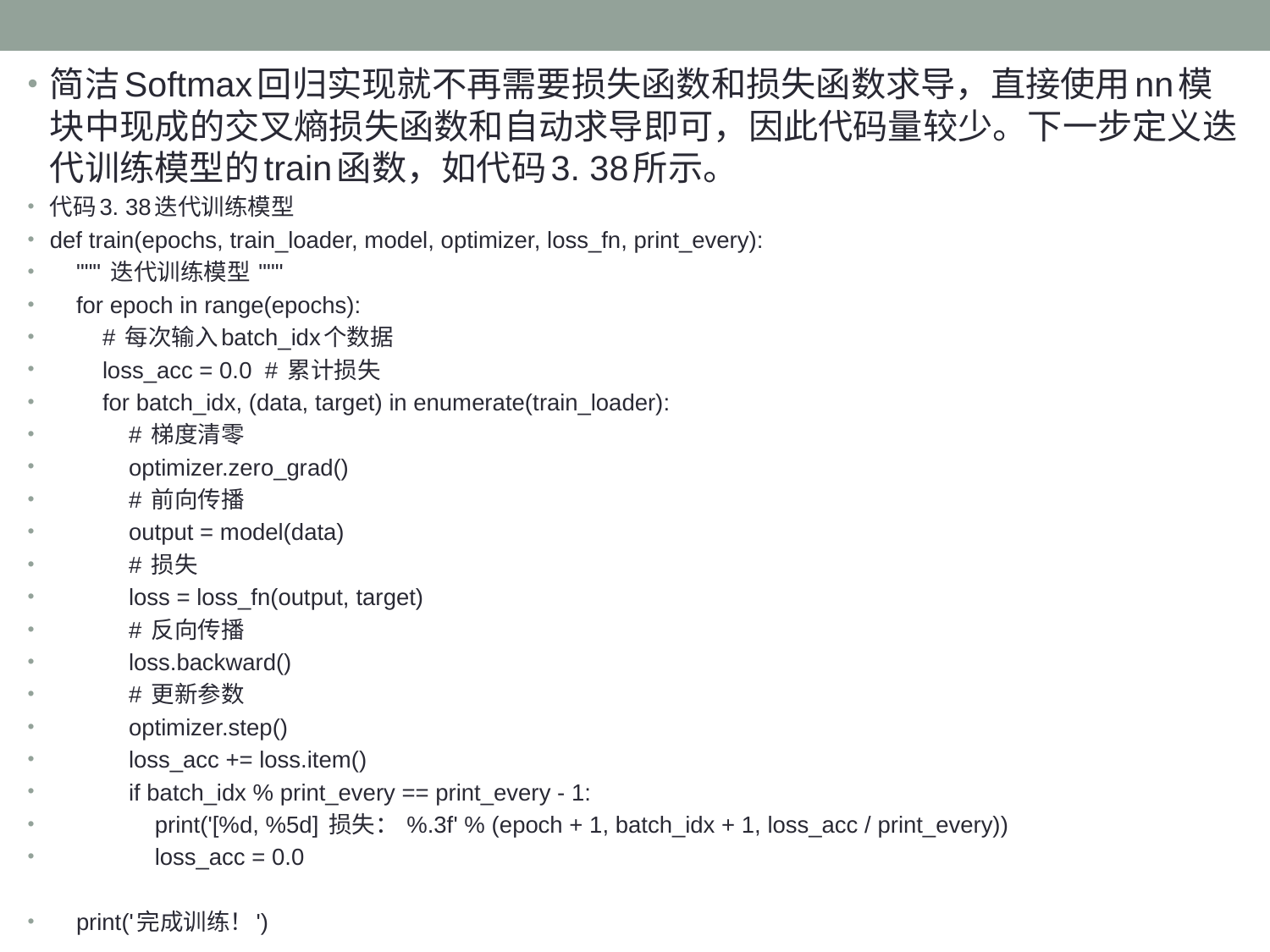

简洁Softmax回归实现就不再需要损失函数和损失函数求导，直接使用nn模块中现成的交叉熵损失函数和自动求导即可，因此代码量较少。下一步定义迭代训练模型的train函数，如代码3. 38所示。
代码3. 38迭代训练模型
def train(epochs, train_loader, model, optimizer, loss_fn, print_every):
    """ 迭代训练模型 """
    for epoch in range(epochs):
        # 每次输入batch_idx个数据
        loss_acc = 0.0  # 累计损失
        for batch_idx, (data, target) in enumerate(train_loader):
            # 梯度清零
            optimizer.zero_grad()
            # 前向传播
            output = model(data)
            # 损失
            loss = loss_fn(output, target)
            # 反向传播
            loss.backward()
            # 更新参数
            optimizer.step()
            loss_acc += loss.item()
            if batch_idx % print_every == print_every - 1:
                print('[%d, %5d] 损失： %.3f' % (epoch + 1, batch_idx + 1, loss_acc / print_every))
                loss_acc = 0.0

    print('完成训练！')